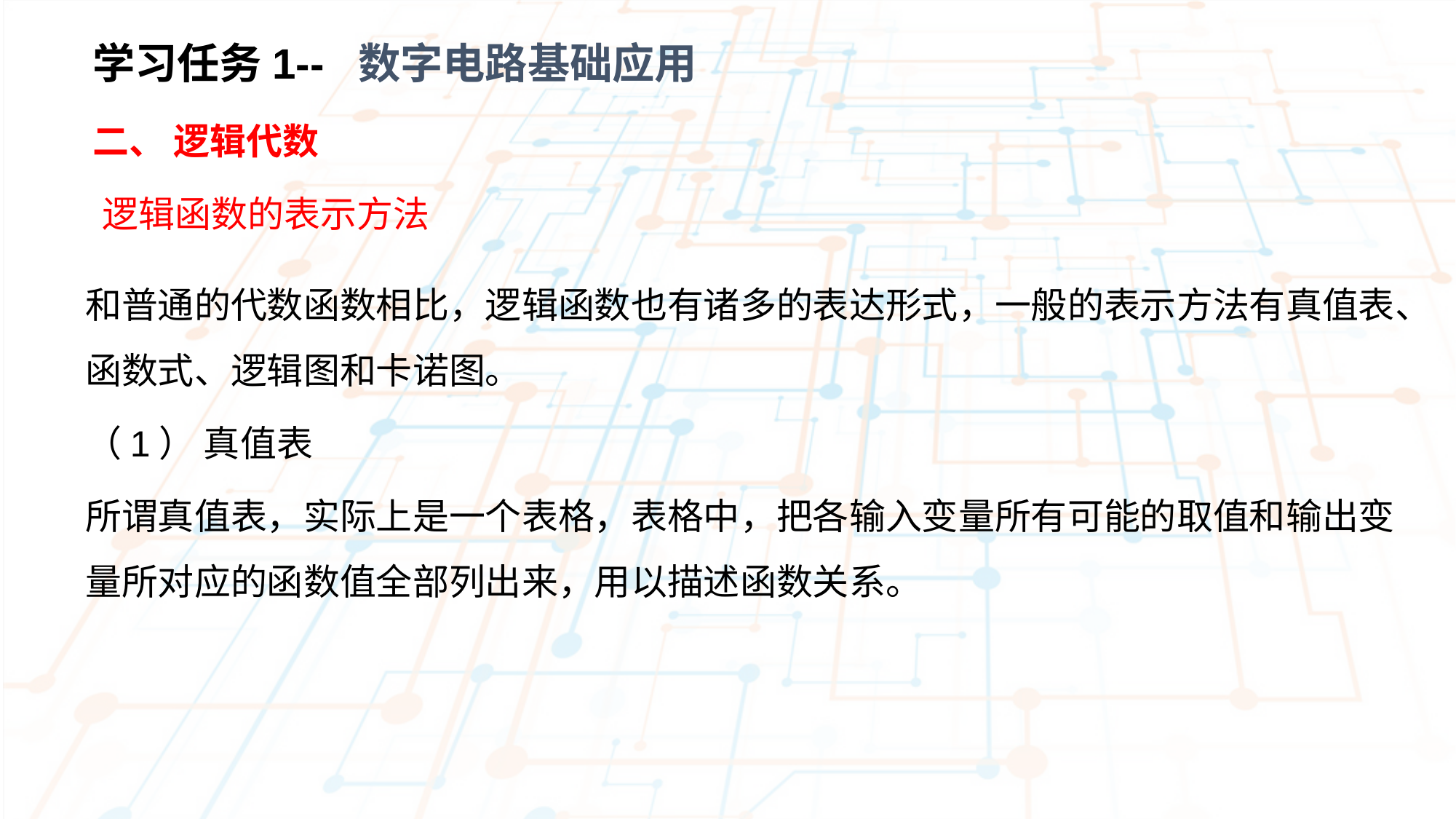

学习任务1--  数字电路基础应用
二、 逻辑代数

逻辑函数的表示方法
和普通的代数函数相比，逻辑函数也有诸多的表达形式，一般的表示方法有真值表、函数式、逻辑图和卡诺图。
（1） 真值表
所谓真值表，实际上是一个表格，表格中，把各输入变量所有可能的取值和输出变量所对应的函数值全部列出来，用以描述函数关系。